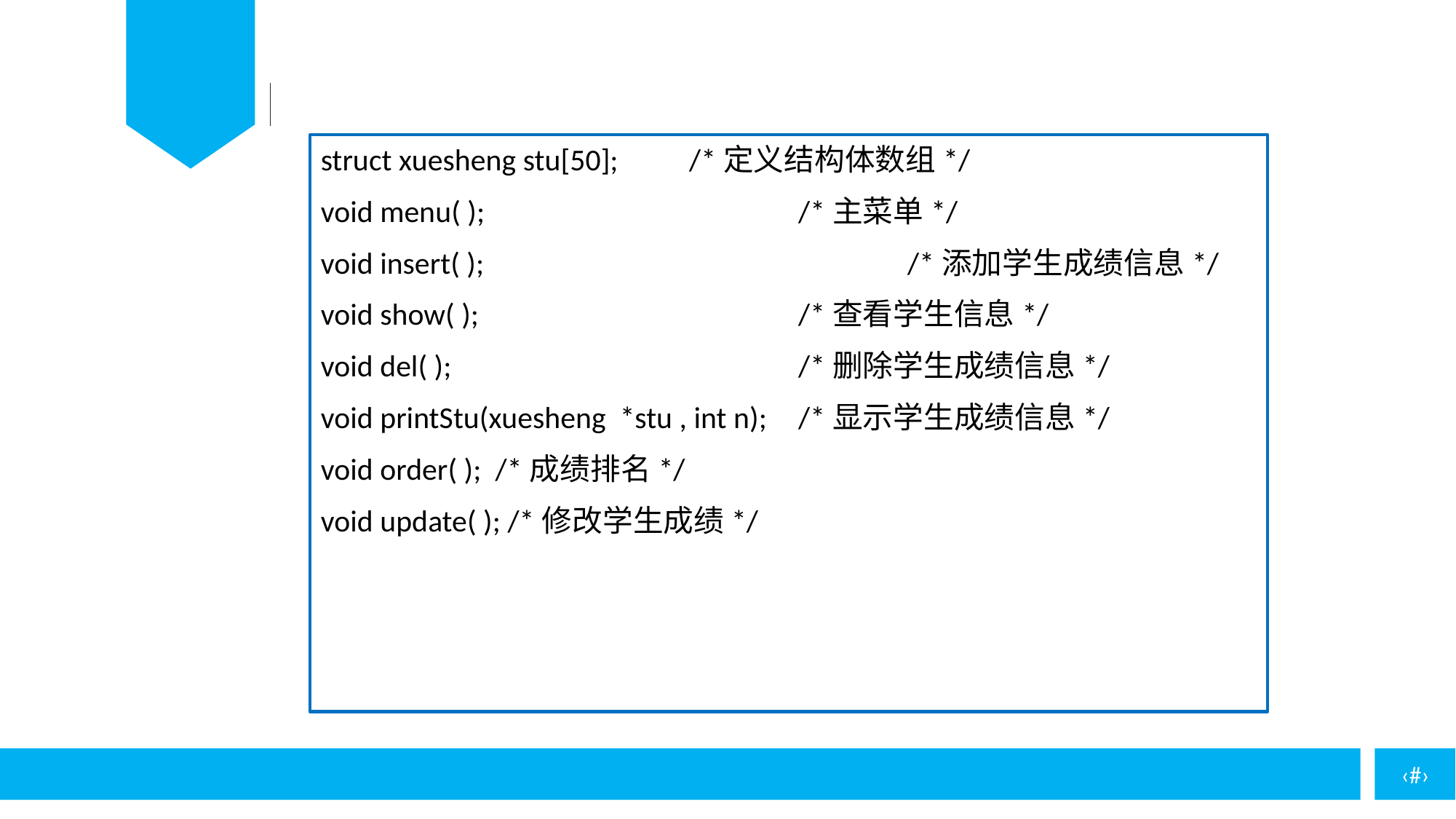

struct xuesheng stu[50];	/*定义结构体数组*/
void menu( );			/*主菜单*/
void insert( );				/*添加学生成绩信息*/
void show( );			/*查看学生信息*/
void del( );				/*删除学生成绩信息*/
void printStu(xuesheng  *stu , int n);	/*显示学生成绩信息*/
void order( );  /*成绩排名*/
void update( ); /*修改学生成绩*/